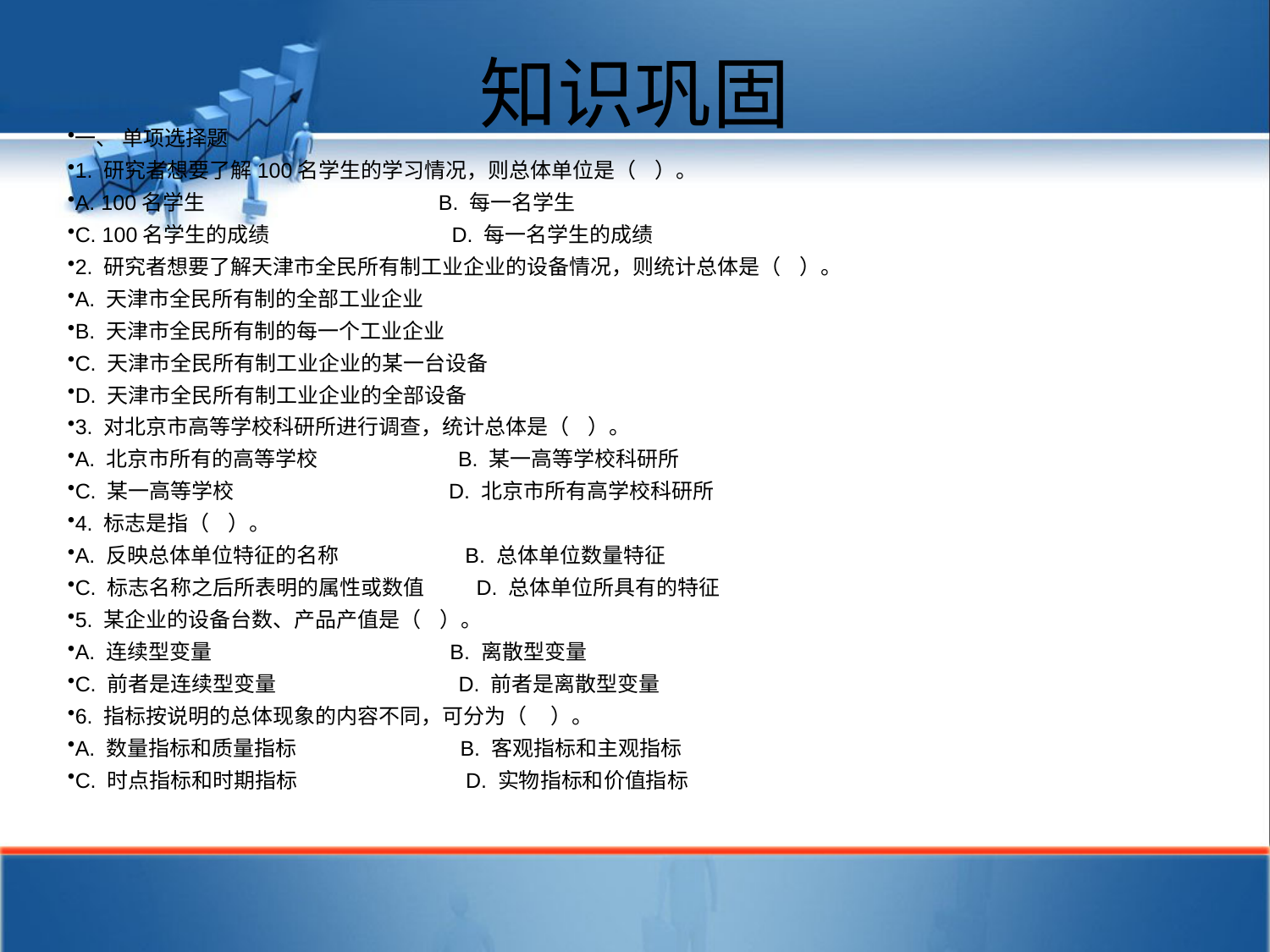

# 知识巩固
一、 单项选择题
1. 研究者想要了解100名学生的学习情况，则总体单位是（    ）。
A. 100名学生                                                 B. 每一名学生
C. 100名学生的成绩                                      D. 每一名学生的成绩
2. 研究者想要了解天津市全民所有制工业企业的设备情况，则统计总体是（    ）。
A. 天津市全民所有制的全部工业企业
B. 天津市全民所有制的每一个工业企业
C. 天津市全民所有制工业企业的某一台设备
D. 天津市全民所有制工业企业的全部设备
3. 对北京市高等学校科研所进行调查，统计总体是（    ）。
A. 北京市所有的高等学校                             B. 某一高等学校科研所
C. 某一高等学校                                             D. 北京市所有高学校科研所
4. 标志是指（    ）。
A. 反映总体单位特征的名称                          B. 总体单位数量特征
C. 标志名称之后所表明的属性或数值          D. 总体单位所具有的特征
5. 某企业的设备台数、产品产值是（    ）。
A. 连续型变量                                                  B. 离散型变量
C. 前者是连续型变量                                      D. 前者是离散型变量
6. 指标按说明的总体现象的内容不同，可分为（     ）。
A. 数量指标和质量指标                                  B. 客观指标和主观指标
C. 时点指标和时期指标                                   D. 实物指标和价值指标